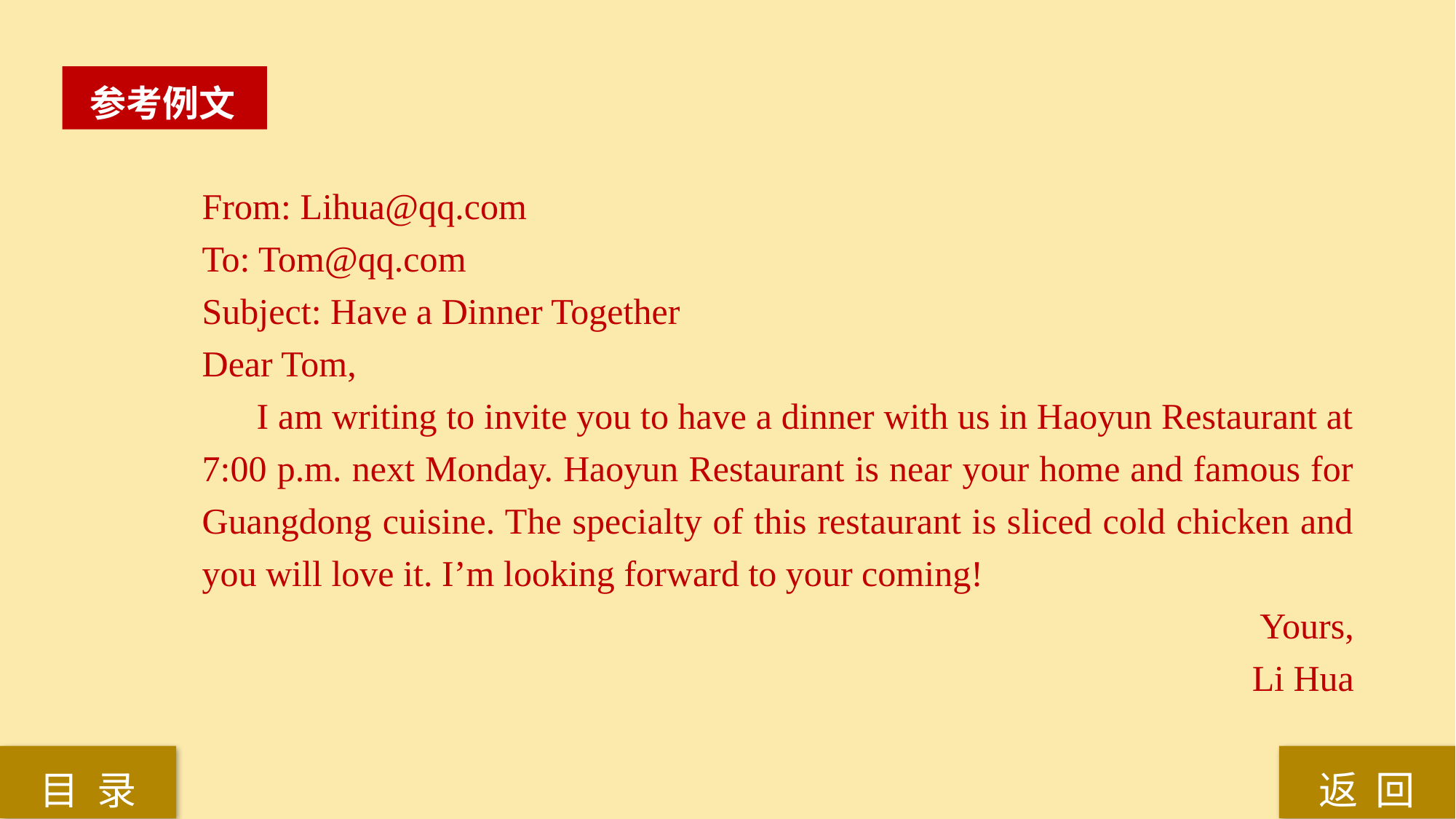

参考例文
From: Lihua@qq.com
To: Tom@qq.com
Subject: Have a Dinner Together
Dear Tom,
I am writing to invite you to have a dinner with us in Haoyun Restaurant at 7:00 p.m. next Monday. Haoyun Restaurant is near your home and famous for Guangdong cuisine. The specialty of this restaurant is sliced cold chicken and you will love it. I’m looking forward to your coming!
Yours,
Li Hua
返  回